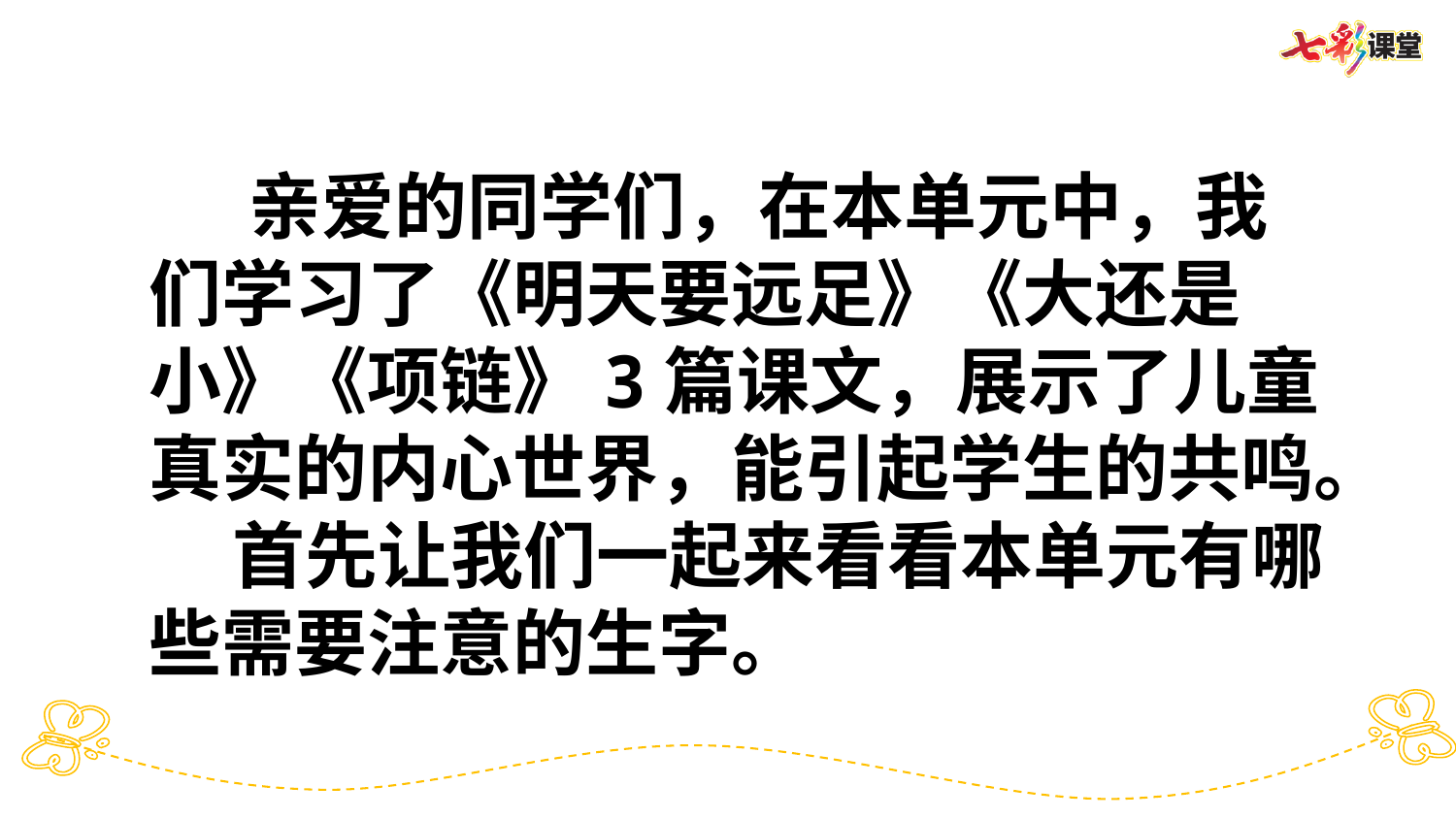

亲爱的同学们，在本单元中，我们学习了《明天要远足》《大还是小》《项链》3篇课文，展示了儿童真实的内心世界，能引起学生的共鸣。
    首先让我们一起来看看本单元有哪些需要注意的生字。